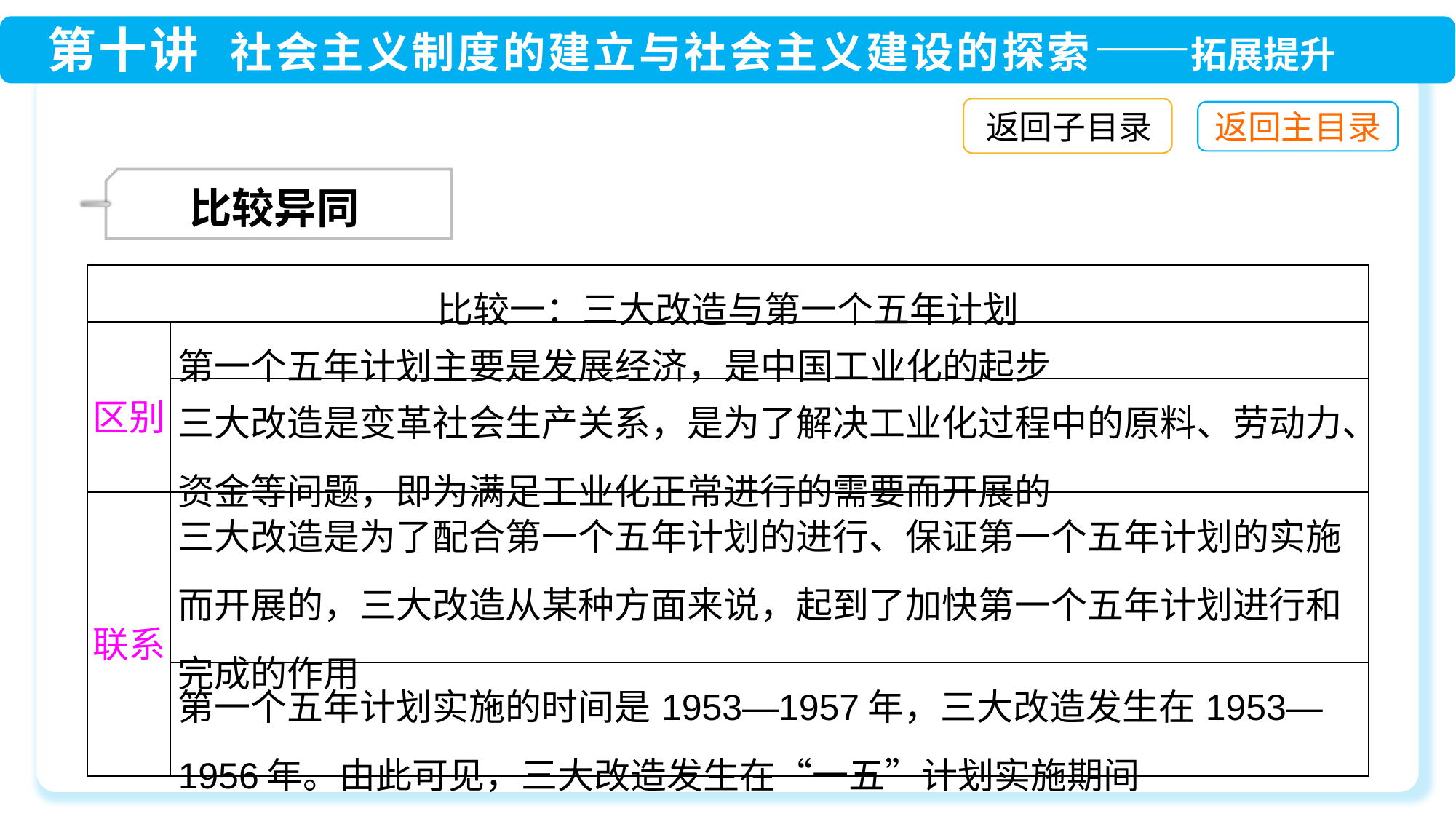

返回子目录
 比较异同

| 比较一：三大改造与第一个五年计划 |  |
| --- | --- |
| 区别 | 第一个五年计划主要是发展经济，是中国工业化的起步 |
|  | 三大改造是变革社会生产关系，是为了解决工业化过程中的原料、劳动力、资金等问题，即为满足工业化正常进行的需要而开展的 |
| 联系 | 三大改造是为了配合第一个五年计划的进行、保证第一个五年计划的实施而开展的，三大改造从某种方面来说，起到了加快第一个五年计划进行和完成的作用 |
|  | 第一个五年计划实施的时间是1953—1957年，三大改造发生在1953—1956年。由此可见，三大改造发生在“一五”计划实施期间 |